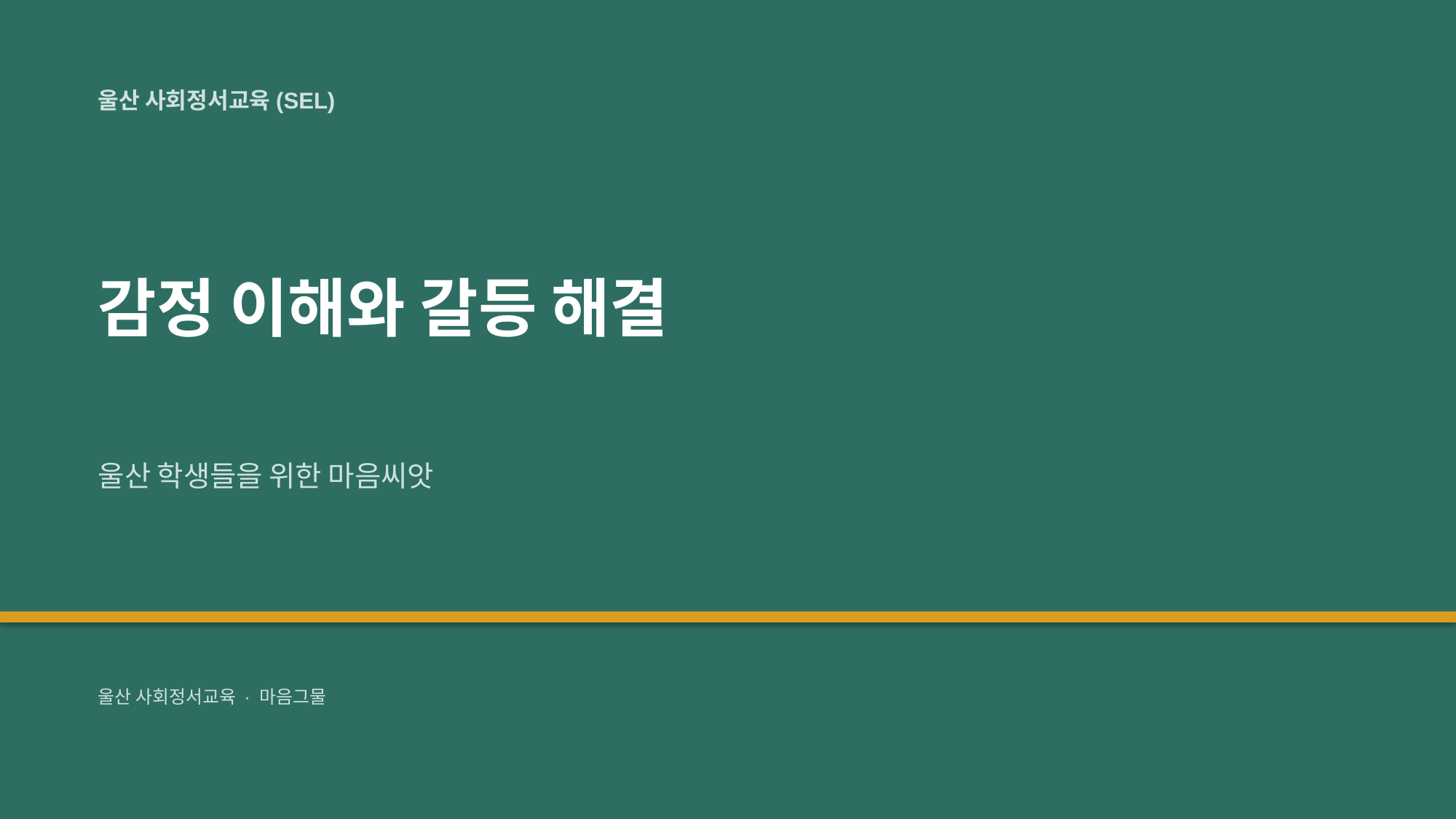

울산 사회정서교육(SEL)
감정 이해와 갈등 해결
울산 학생들을 위한 마음씨앗

울산 사회정서교육 · 마음그물